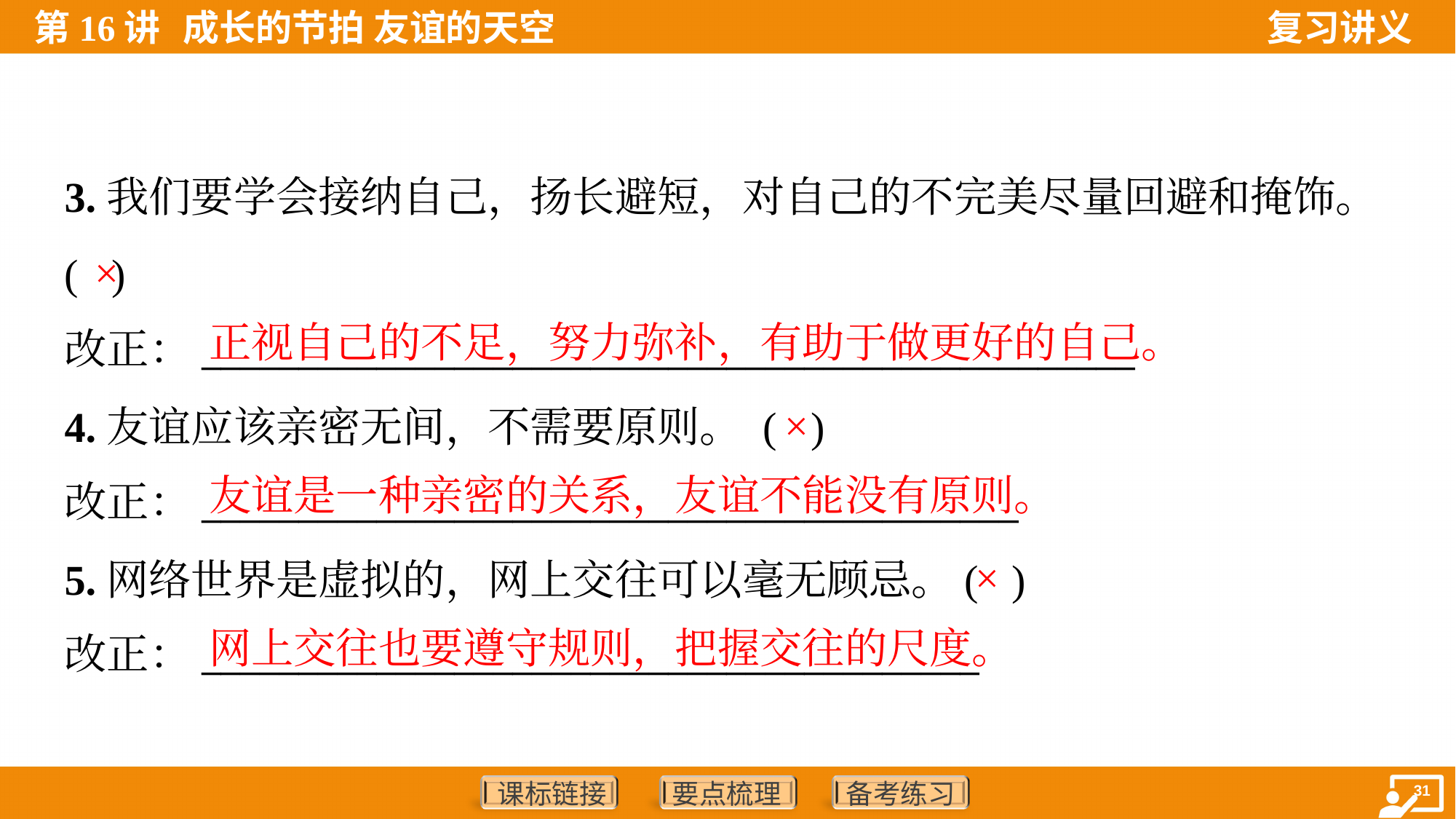

3.我们要学会接纳自己，扬长避短，对自己的不完美尽量回避和掩饰。
(   )
改正：________________________________________________
×
正视自己的不足，努力弥补，有助于做更好的自己。
4.友谊应该亲密无间，不需要原则。 (   )
改正：__________________________________________
×
友谊是一种亲密的关系，友谊不能没有原则。
5.网络世界是虚拟的，网上交往可以毫无顾忌。(   )
改正：________________________________________
×
网上交往也要遵守规则，把握交往的尺度。